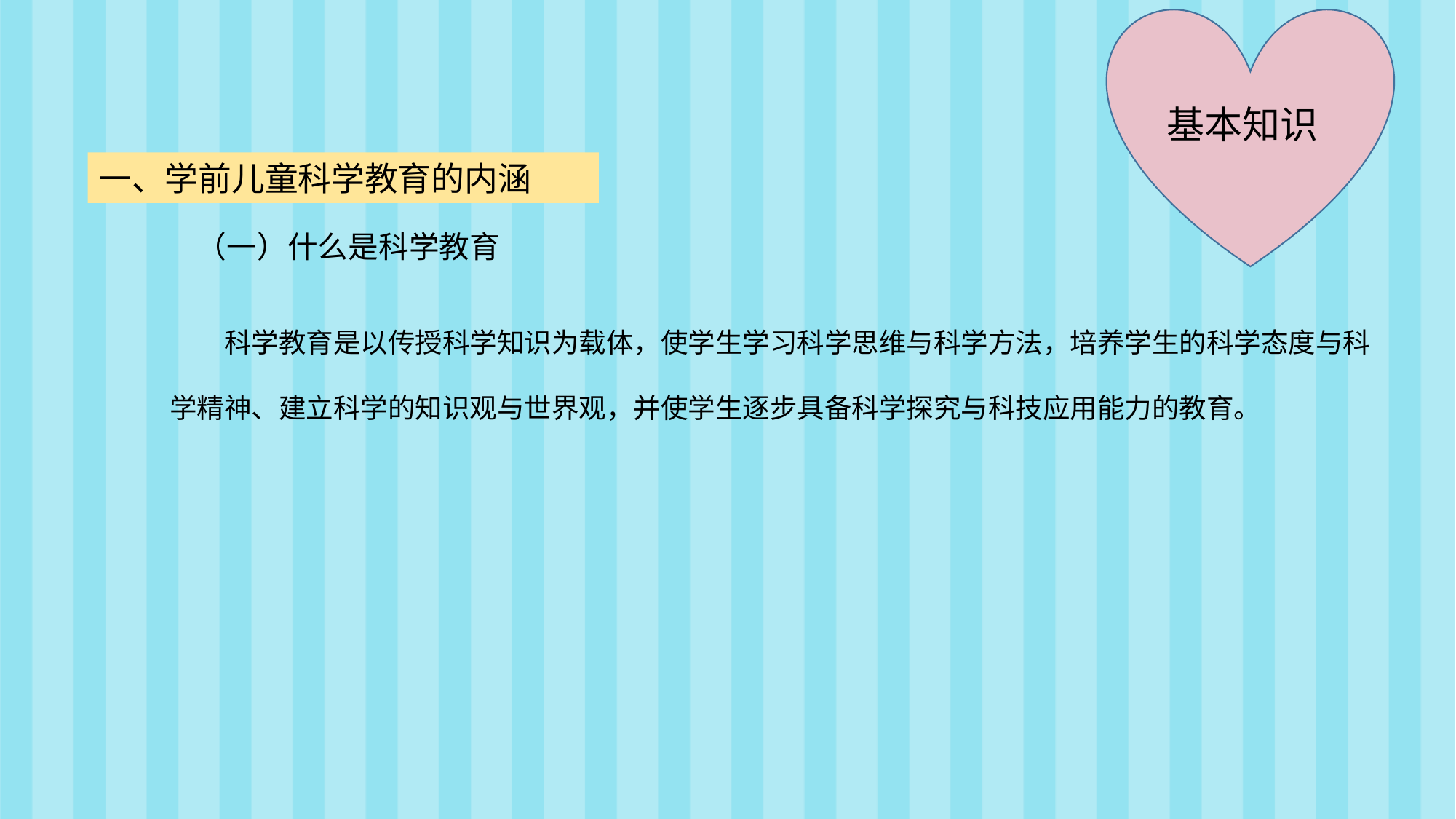

基本知识
一、学前儿童科学教育的内涵
（一）什么是科学教育
科学教育是以传授科学知识为载体，使学生学习科学思维与科学方法，培养学生的科学态度与科学精神、建立科学的知识观与世界观，并使学生逐步具备科学探究与科技应用能力的教育。